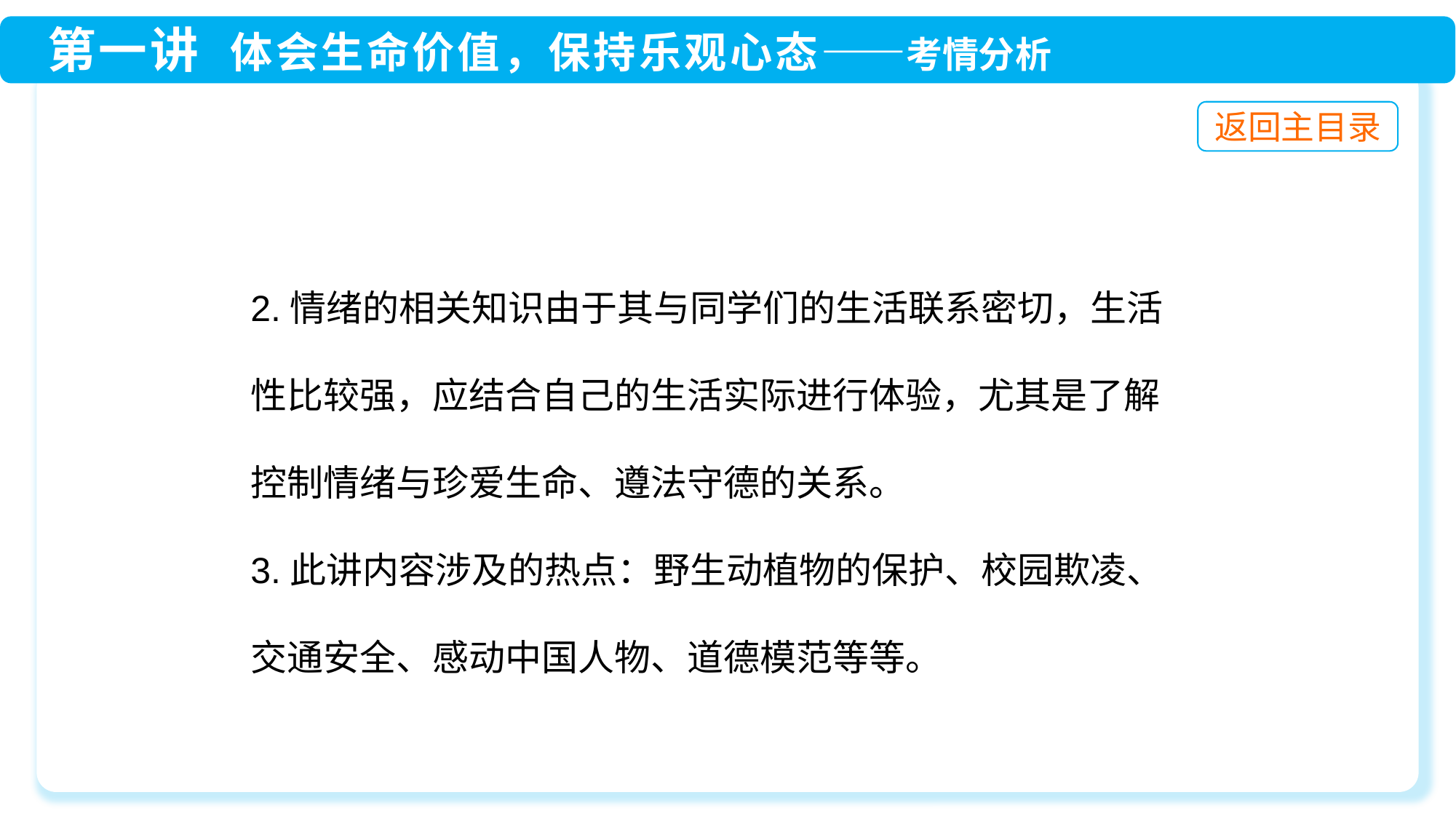

2.情绪的相关知识由于其与同学们的生活联系密切，生活性比较强，应结合自己的生活实际进行体验，尤其是了解控制情绪与珍爱生命、遵法守德的关系。
3.此讲内容涉及的热点：野生动植物的保护、校园欺凌、交通安全、感动中国人物、道德模范等等。